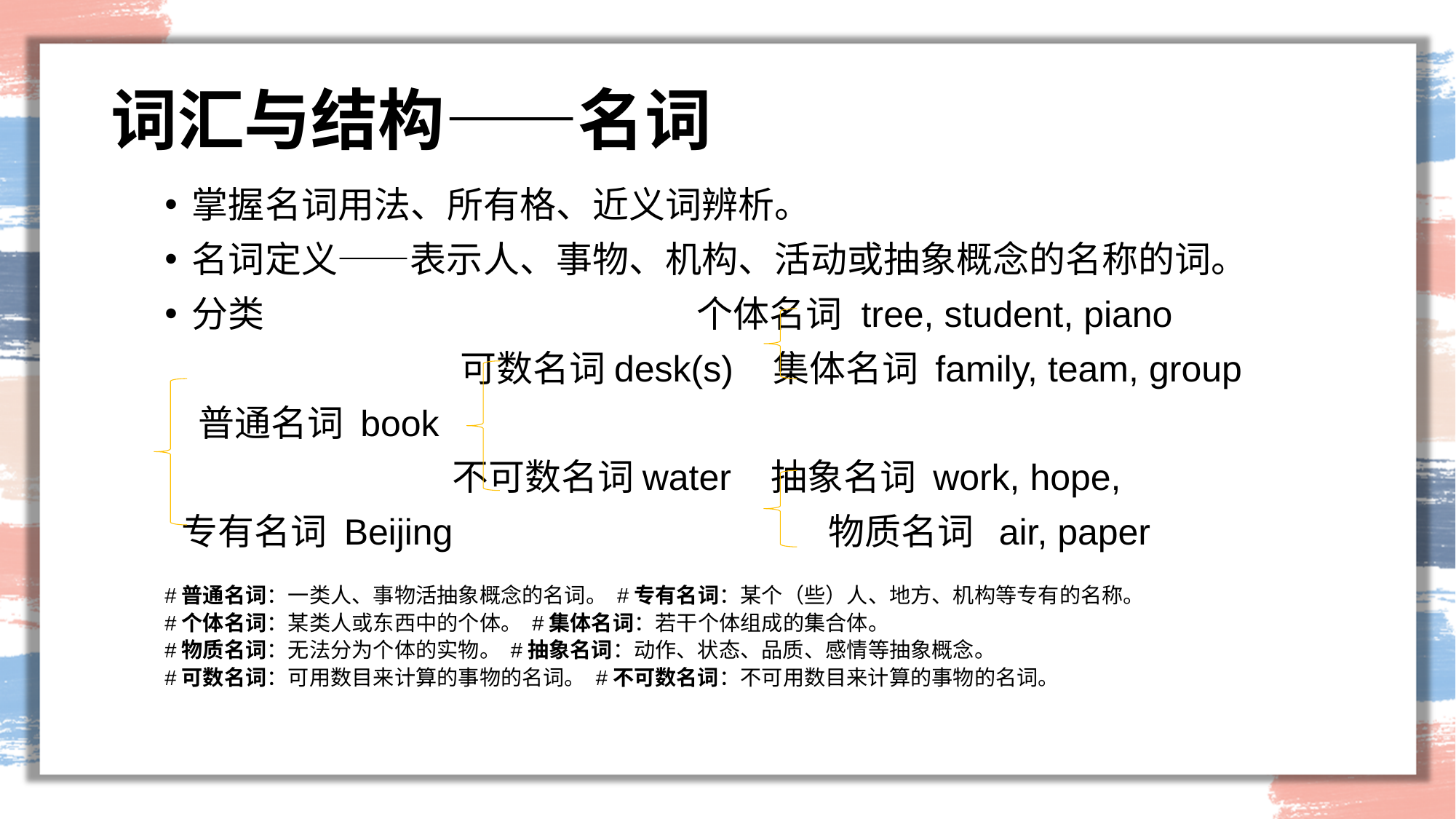

# 词汇与结构——名词
掌握名词用法、所有格、近义词辨析。
名词定义——表示人、事物、机构、活动或抽象概念的名称的词。
分类                                                     个体名词 tree, student, piano
                                   可数名词desk(s)   集体名词 family, team, group
   普通名词 book
                                  不可数名词water   抽象名词 work, hope,
 专有名词 Beijing                                    物质名词  air, paper

#普通名词：一类人、事物活抽象概念的名词。 #专有名词：某个（些）人、地方、机构等专有的名称。
#个体名词：某类人或东西中的个体。 #集体名词：若干个体组成的集合体。
#物质名词：无法分为个体的实物。 #抽象名词：动作、状态、品质、感情等抽象概念。
#可数名词：可用数目来计算的事物的名词。 #不可数名词：不可用数目来计算的事物的名词。